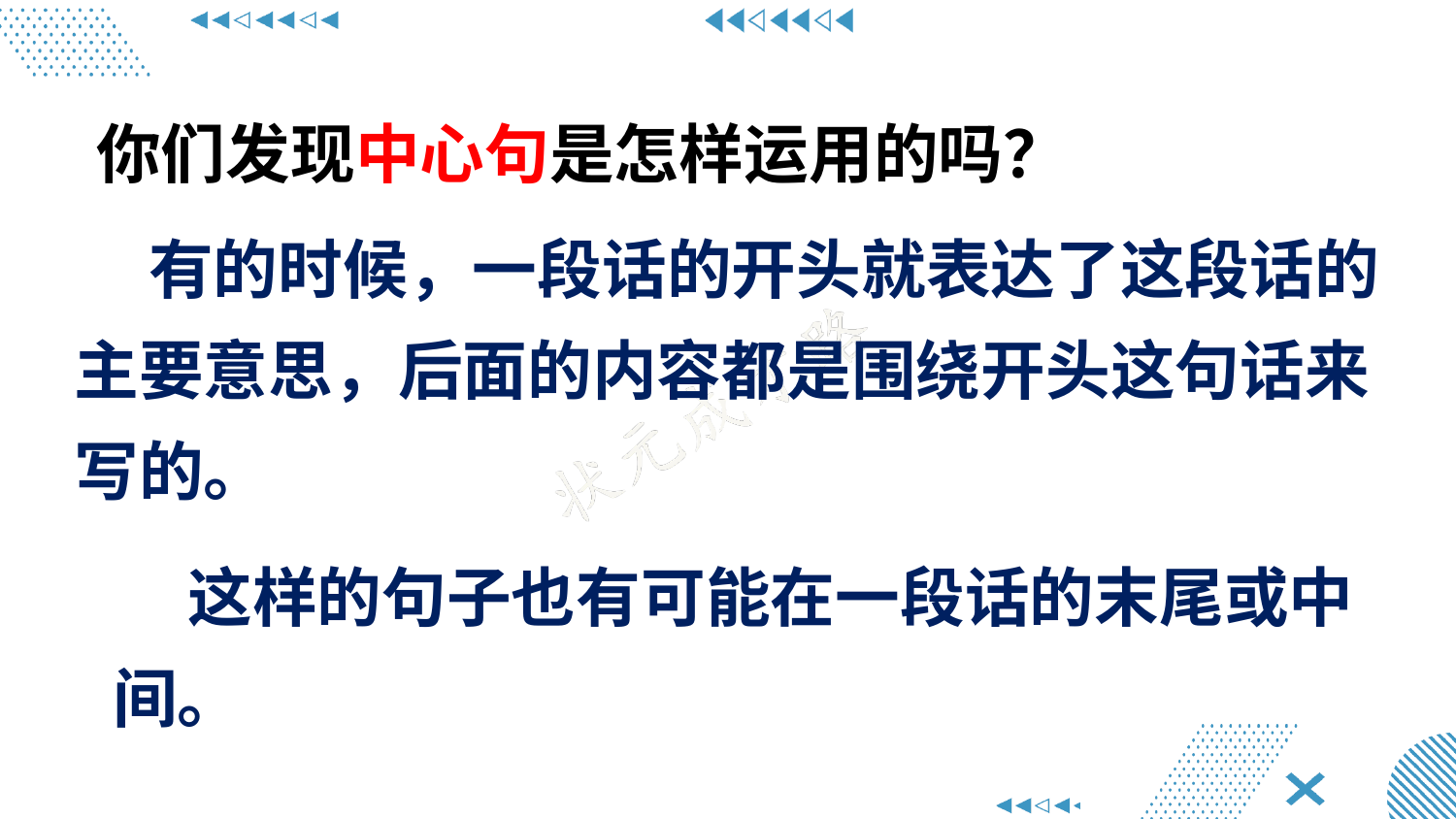

你们发现中心句是怎样运用的吗？
    有的时候，一段话的开头就表达了这段话的主要意思，后面的内容都是围绕开头这句话来写的。
    这样的句子也有可能在一段话的末尾或中间。